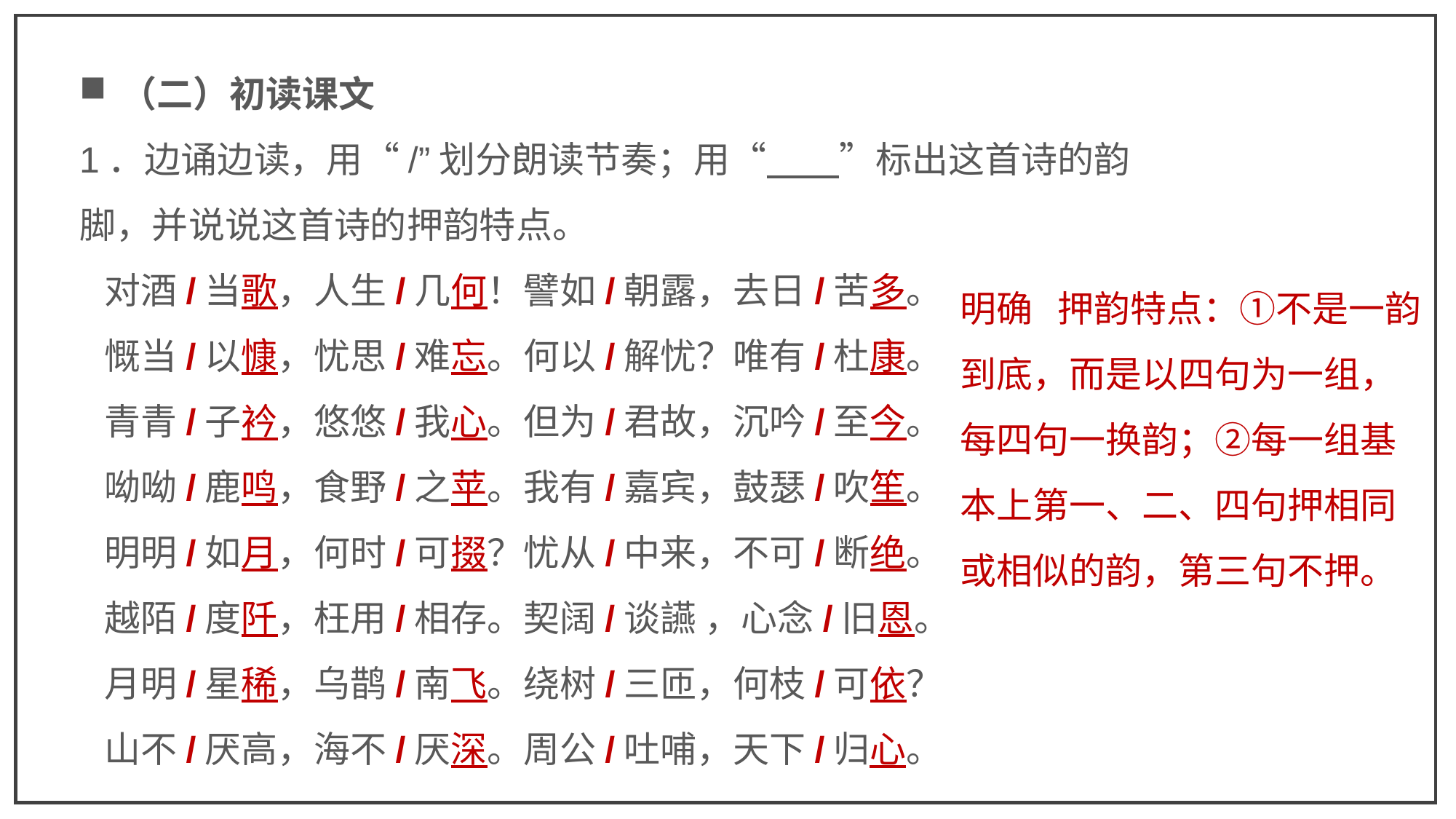

（二）初读课文
1．边诵边读，用“/”划分朗读节奏；用“　　”标出这首诗的韵脚，并说说这首诗的押韵特点。
  对酒/当歌，人生/几何！譬如/朝露，去日/苦多。
  慨当/以慷，忧思/难忘。何以/解忧？唯有/杜康。
  青青/子衿，悠悠/我心。但为/君故，沉吟/至今。
  呦呦/鹿鸣，食野/之苹。我有/嘉宾，鼓瑟/吹笙。
  明明/如月，何时/可掇？忧从/中来，不可/断绝。
  越陌/度阡，枉用/相存。契阔/谈讌 ，心念/旧恩。
  月明/星稀，乌鹊/南飞。绕树/三匝，何枝/可依？
  山不/厌高，海不/厌深。周公/吐哺，天下/归心。
明确   押韵特点：①不是一韵到底，而是以四句为一组，每四句一换韵；②每一组基本上第一、二、四句押相同或相似的韵，第三句不押。